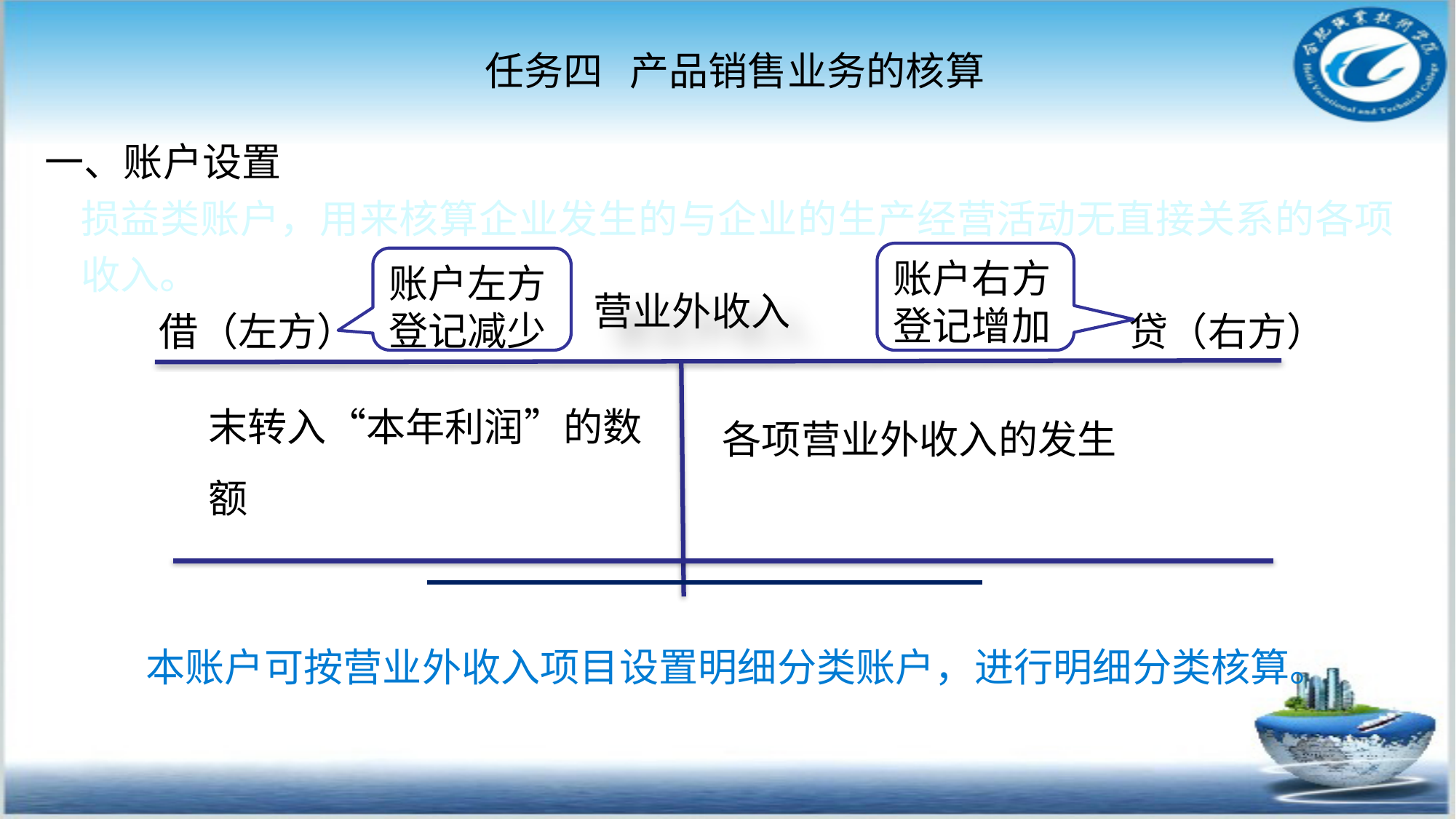

任务四   产品销售业务的核算
#
一、账户设置
损益类账户，用来核算企业发生的与企业的生产经营活动无直接关系的各项收入。
账户右方登记增加
账户左方登记减少
营业外收入
借（左方）
贷（右方）
末转入“本年利润”的数额
各项营业外收入的发生
本账户可按营业外收入项目设置明细分类账户，进行明细分类核算。